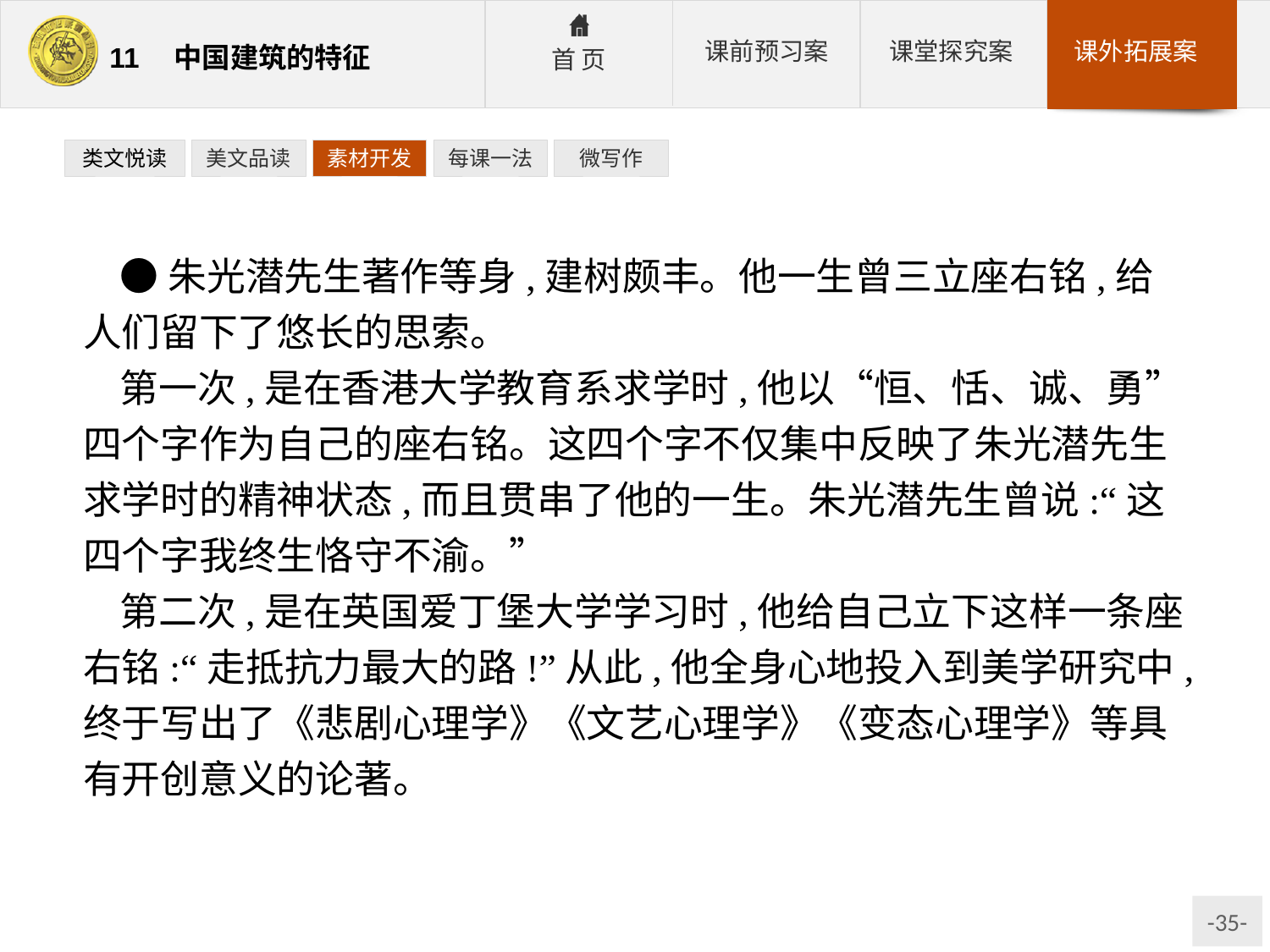

类文悦读
美文品读
素材开发
每课一法
微写作
●朱光潜先生著作等身,建树颇丰。他一生曾三立座右铭,给人们留下了悠长的思索。
第一次,是在香港大学教育系求学时,他以“恒、恬、诚、勇”四个字作为自己的座右铭。这四个字不仅集中反映了朱光潜先生求学时的精神状态,而且贯串了他的一生。朱光潜先生曾说:“这四个字我终生恪守不渝。”
第二次,是在英国爱丁堡大学学习时,他给自己立下这样一条座右铭:“走抵抗力最大的路!”从此,他全身心地投入到美学研究中,终于写出了《悲剧心理学》《文艺心理学》《变态心理学》等具有开创意义的论著。